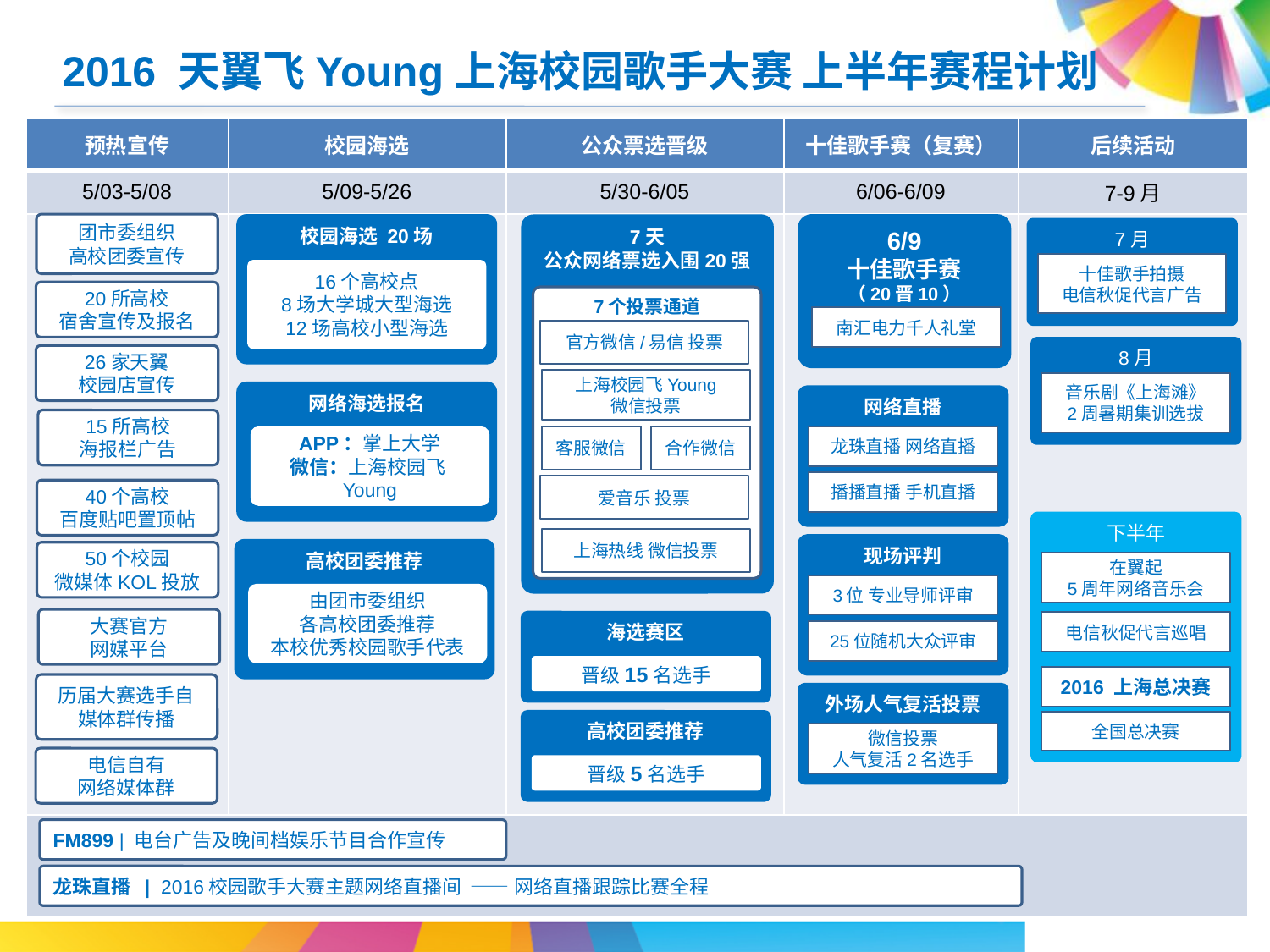

2016 天翼飞Young上海校园歌手大赛 上半年赛程计划
| 预热宣传 | 校园海选 | 公众票选晋级 | 十佳歌手赛（复赛） | 后续活动 |
| --- | --- | --- | --- | --- |
| 5/03-5/08 | 5/09-5/26 | 5/30-6/05 | 6/06-6/09 | 7-9月 |
|  |  |  |  |  |
|  |  |  |  |  |
团市委组织
高校团委宣传
校园海选 20场
16个高校点
8场大学城大型海选
12场高校小型海选
网络海选报名
APP：掌上大学
微信：上海校园飞Young
高校团委推荐
由团市委组织
各高校团委推荐
本校优秀校园歌手代表
6/9
十佳歌手赛
（20晋10）
7天
公众网络票选入围20强

7月
十佳歌手拍摄
电信秋促代言广告
20所高校
宿舍宣传及报名
7个投票通道
官方微信/易信 投票
上海校园飞Young
微信投票
客服微信
合作微信
爱音乐 投票
上海热线 微信投票
南汇电力千人礼堂
8月
26家天翼
校园店宣传
音乐剧《上海滩》
2周暑期集训选拔
网络直播
15所高校
海报栏广告
龙珠直播 网络直播
播播直播 手机直播
40个高校
百度贴吧置顶帖
下半年
现场评判
50个校园
微媒体KOL投放
在翼起
5周年网络音乐会
3位 专业导师评审
大赛官方
网媒平台
电信秋促代言巡唱
海选赛区
晋级15名选手
25位随机大众评审
2016 上海总决赛
历届大赛选手自媒体群传播
外场人气复活投票
高校团委推荐
晋级5名选手
全国总决赛
微信投票
人气复活2名选手
电信自有
网络媒体群
FM899 | 电台广告及晚间档娱乐节目合作宣传
龙珠直播  |  2016校园歌手大赛主题网络直播间  —— 网络直播跟踪比赛全程